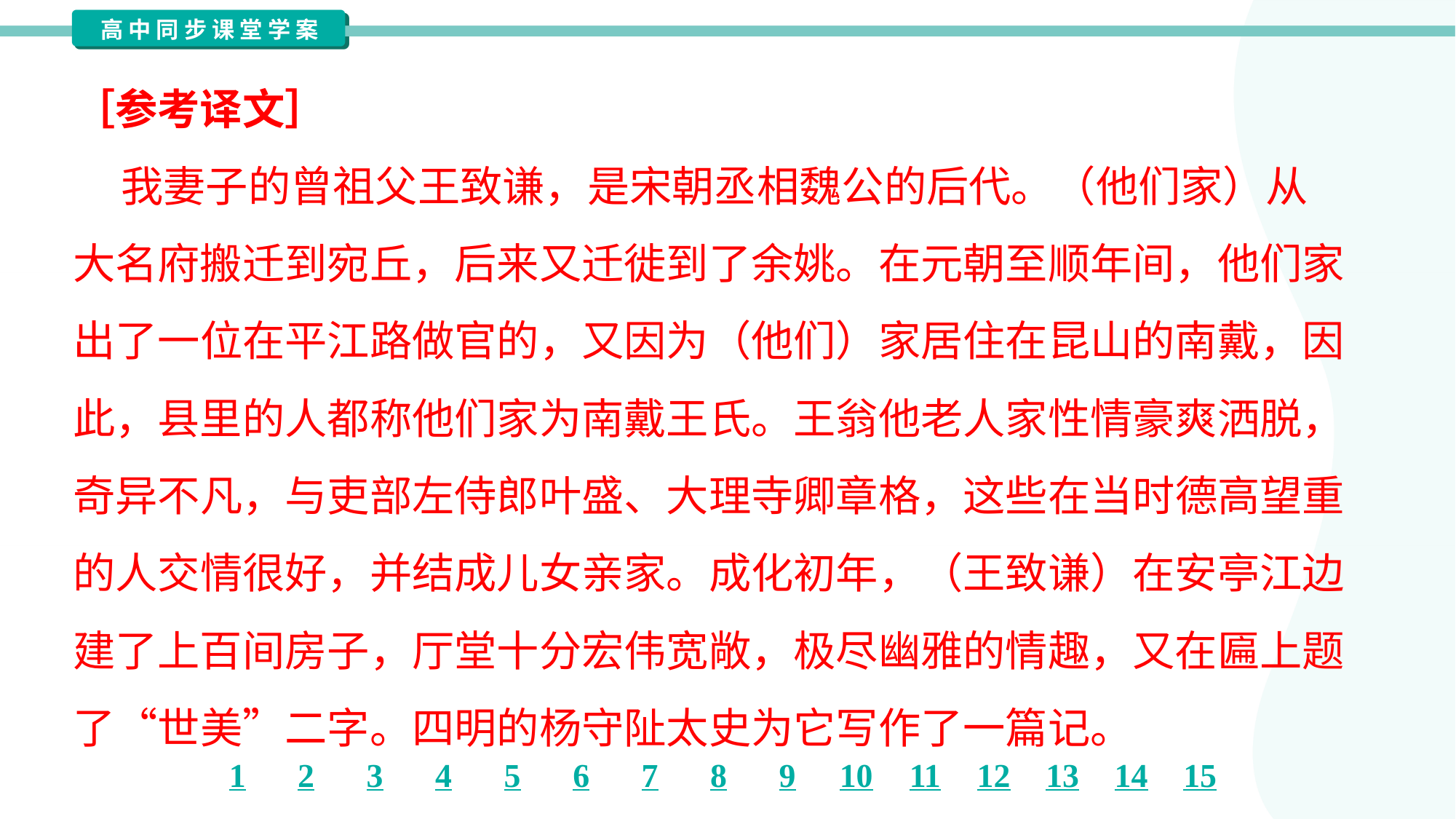

［参考译文］
    我妻子的曾祖父王致谦，是宋朝丞相魏公的后代。（他们家）从
大名府搬迁到宛丘，后来又迁徙到了余姚。在元朝至顺年间，他们家
出了一位在平江路做官的，又因为（他们）家居住在昆山的南戴，因
此，县里的人都称他们家为南戴王氏。王翁他老人家性情豪爽洒脱，
奇异不凡，与吏部左侍郎叶盛、大理寺卿章格，这些在当时德高望重
的人交情很好，并结成儿女亲家。成化初年，（王致谦）在安亭江边
建了上百间房子，厅堂十分宏伟宽敞，极尽幽雅的情趣，又在匾上题
了“世美”二字。四明的杨守阯太史为它写作了一篇记。